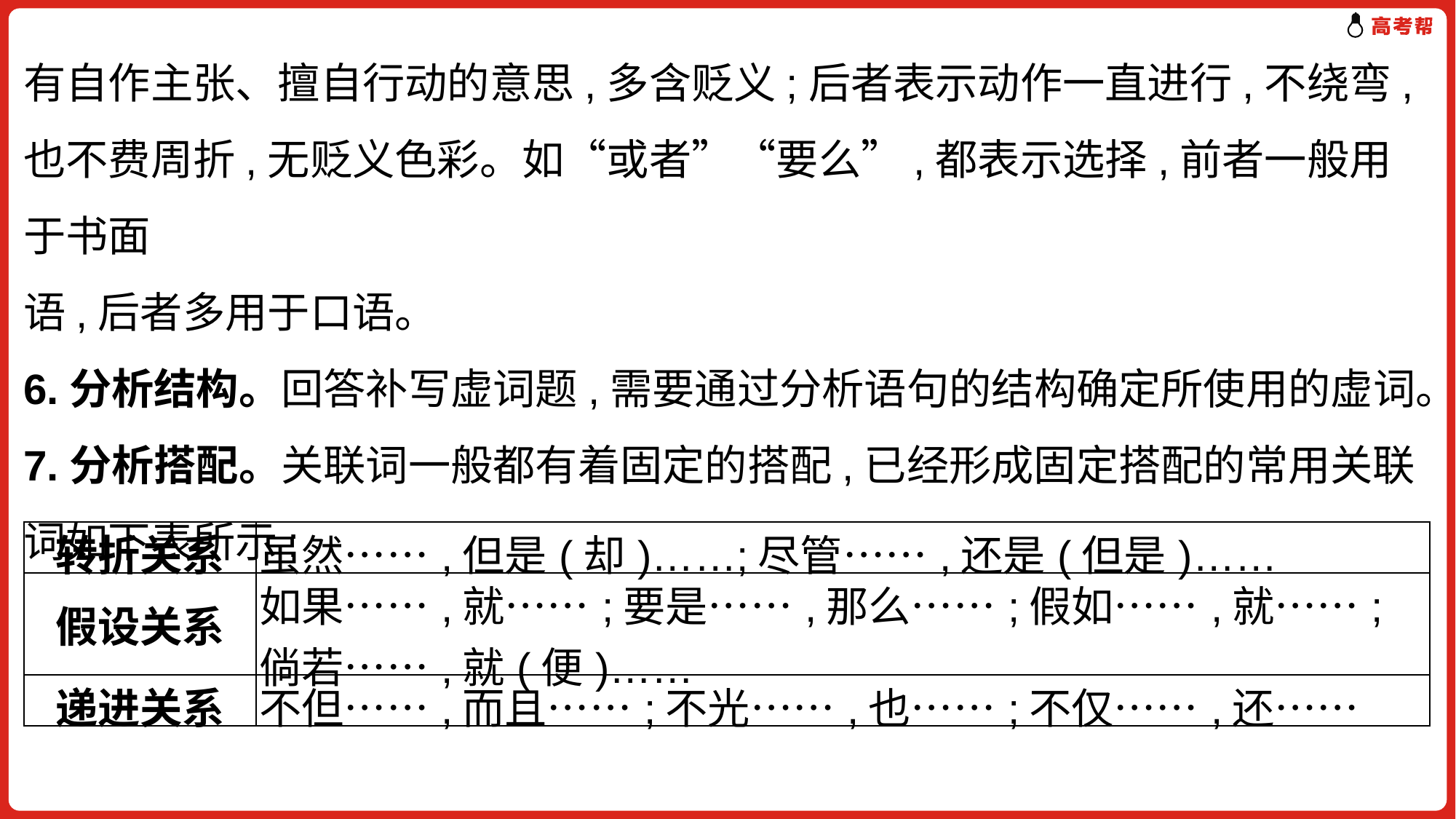

有自作主张、擅自行动的意思,多含贬义;后者表示动作一直进行,不绕弯,也不费周折,无贬义色彩。如“或者”“要么”,都表示选择,前者一般用于书面
语,后者多用于口语。
6.分析结构。回答补写虚词题,需要通过分析语句的结构确定所使用的虚词。
7.分析搭配。关联词一般都有着固定的搭配,已经形成固定搭配的常用关联词如下表所示:
| 转折关系 | 虽然……,但是(却)……;尽管……,还是(但是)…… |
| --- | --- |
| 假设关系 | 如果……,就……;要是……,那么……;假如……,就……;倘若……,就(便)…… |
| 递进关系 | 不但……,而且……;不光……,也……;不仅……,还…… |